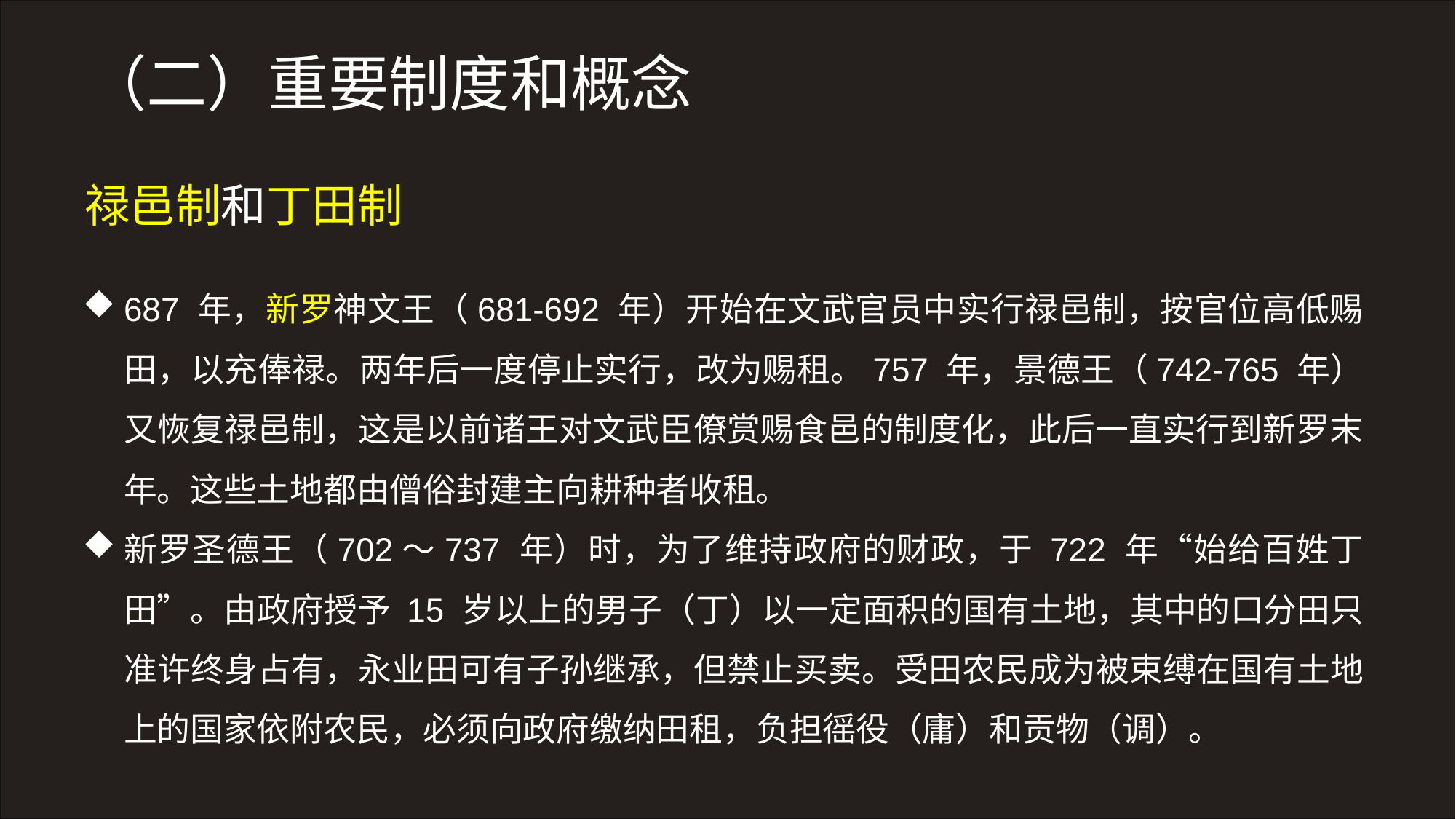

（二）重要制度和概念
禄邑制和丁田制
687 年，新罗神文王（681-692 年）开始在文武官员中实行禄邑制，按官位高低赐田，以充俸禄。两年后一度停止实行，改为赐租。757 年，景德王（742-765 年）又恢复禄邑制，这是以前诸王对文武臣僚赏赐食邑的制度化，此后一直实行到新罗末年。这些土地都由僧俗封建主向耕种者收租。
新罗圣德王（702～737 年）时，为了维持政府的财政，于 722 年“始给百姓丁田”。由政府授予 15 岁以上的男子（丁）以一定面积的国有土地，其中的口分田只准许终身占有，永业田可有子孙继承，但禁止买卖。受田农民成为被束缚在国有土地上的国家依附农民，必须向政府缴纳田租，负担徭役（庸）和贡物（调）。